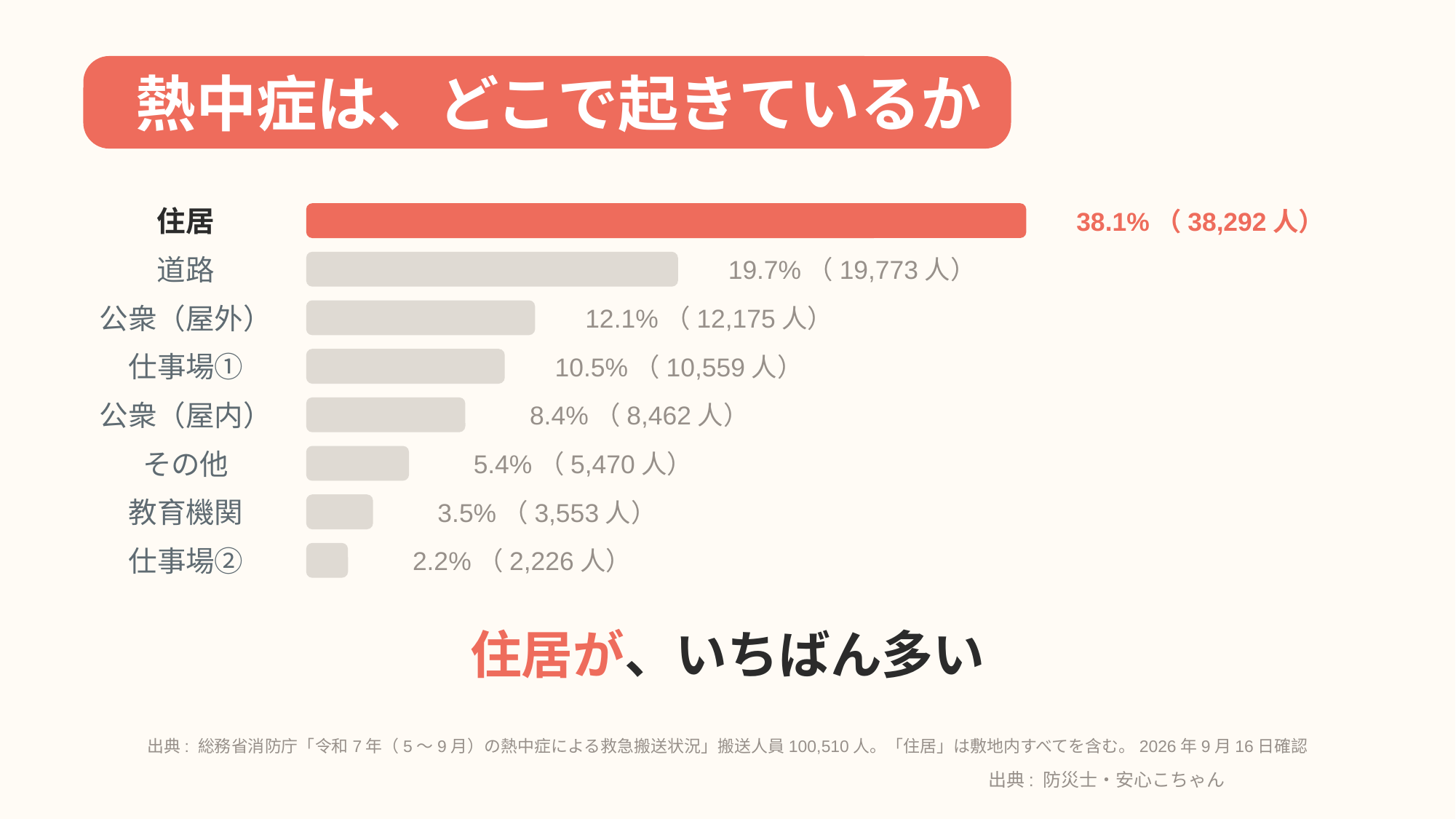

熱中症は、どこで起きているか
住居

38.1%（38,292人）
道路

19.7%（19,773人）
公衆（屋外）

12.1%（12,175人）
仕事場①

10.5%（10,559人）
公衆（屋内）

8.4%（8,462人）
その他

5.4%（5,470人）
教育機関

3.5%（3,553人）
仕事場②

2.2%（2,226人）
住居が、いちばん多い
出典: 総務省消防庁「令和7年（5〜9月）の熱中症による救急搬送状況」搬送人員100,510人。「住居」は敷地内すべてを含む。2026年9月16日確認
出典: 防災士・安心こちゃん